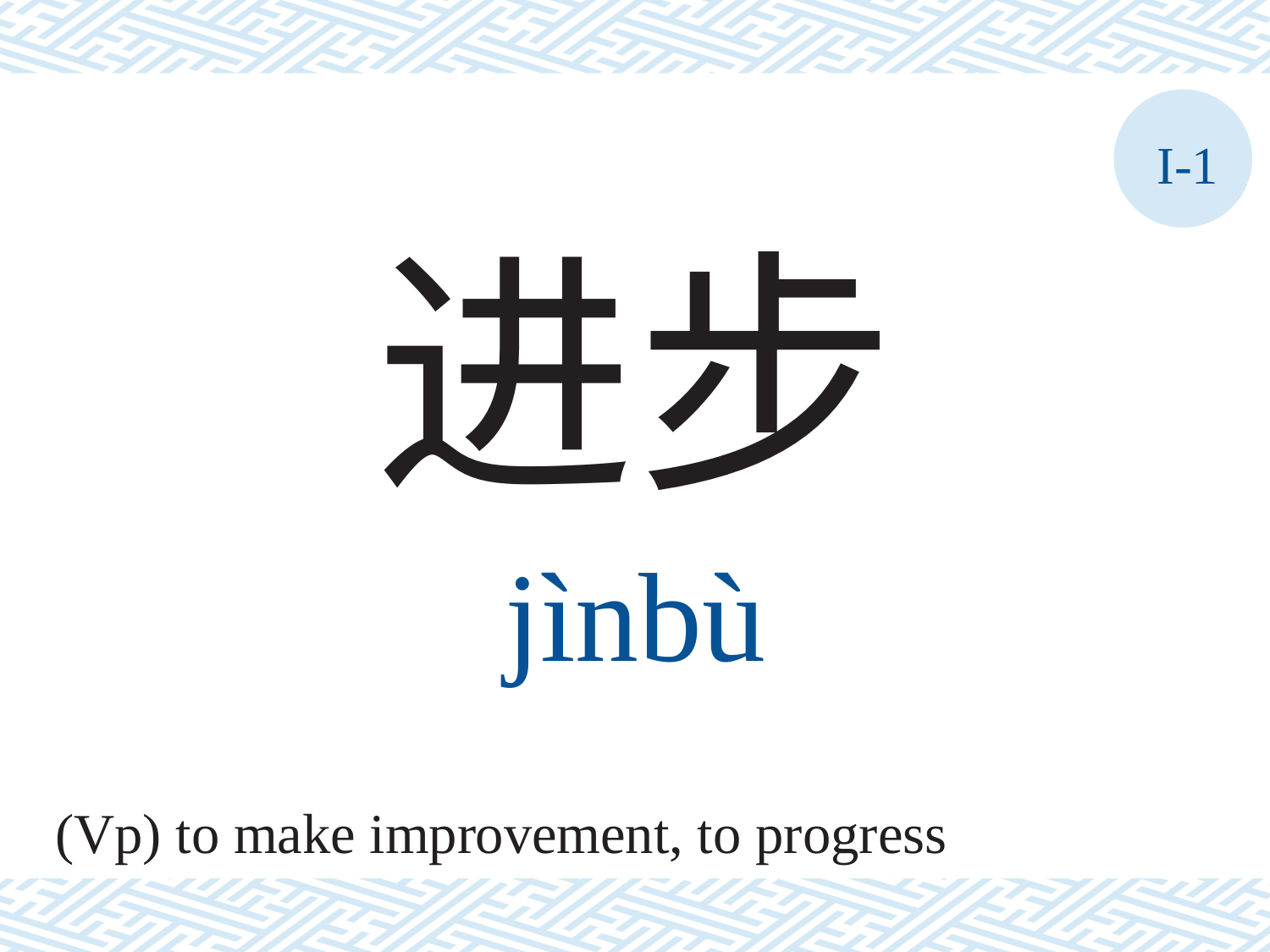

I-1
进步
jìnbù
(Vp) to make improvement, to progress